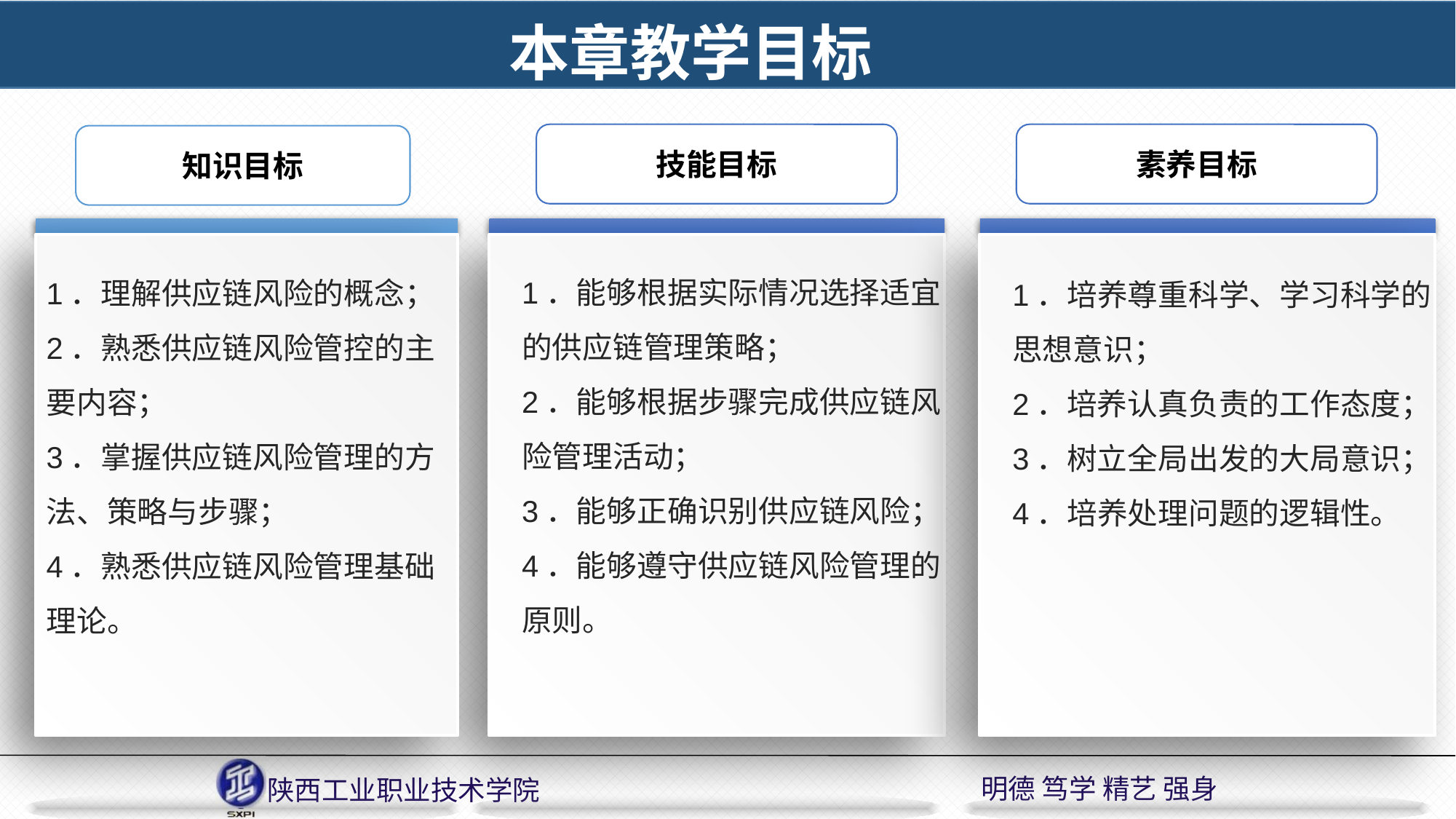

本章教学目标
技能目标

1．能够根据实际情况选择适宜的供应链管理策略；
2．能够根据步骤完成供应链风险管理活动；
3．能够正确识别供应链风险；
4．能够遵守供应链风险管理的原则。

素养目标

1．培养尊重科学、学习科学的思想意识；
2．培养认真负责的工作态度；
3．树立全局出发的大局意识；
4．培养处理问题的逻辑性。

知识目标

1．理解供应链风险的概念；
2．熟悉供应链风险管控的主要内容；
3．掌握供应链风险管理的方法、策略与步骤；
4．熟悉供应链风险管理基础理论。